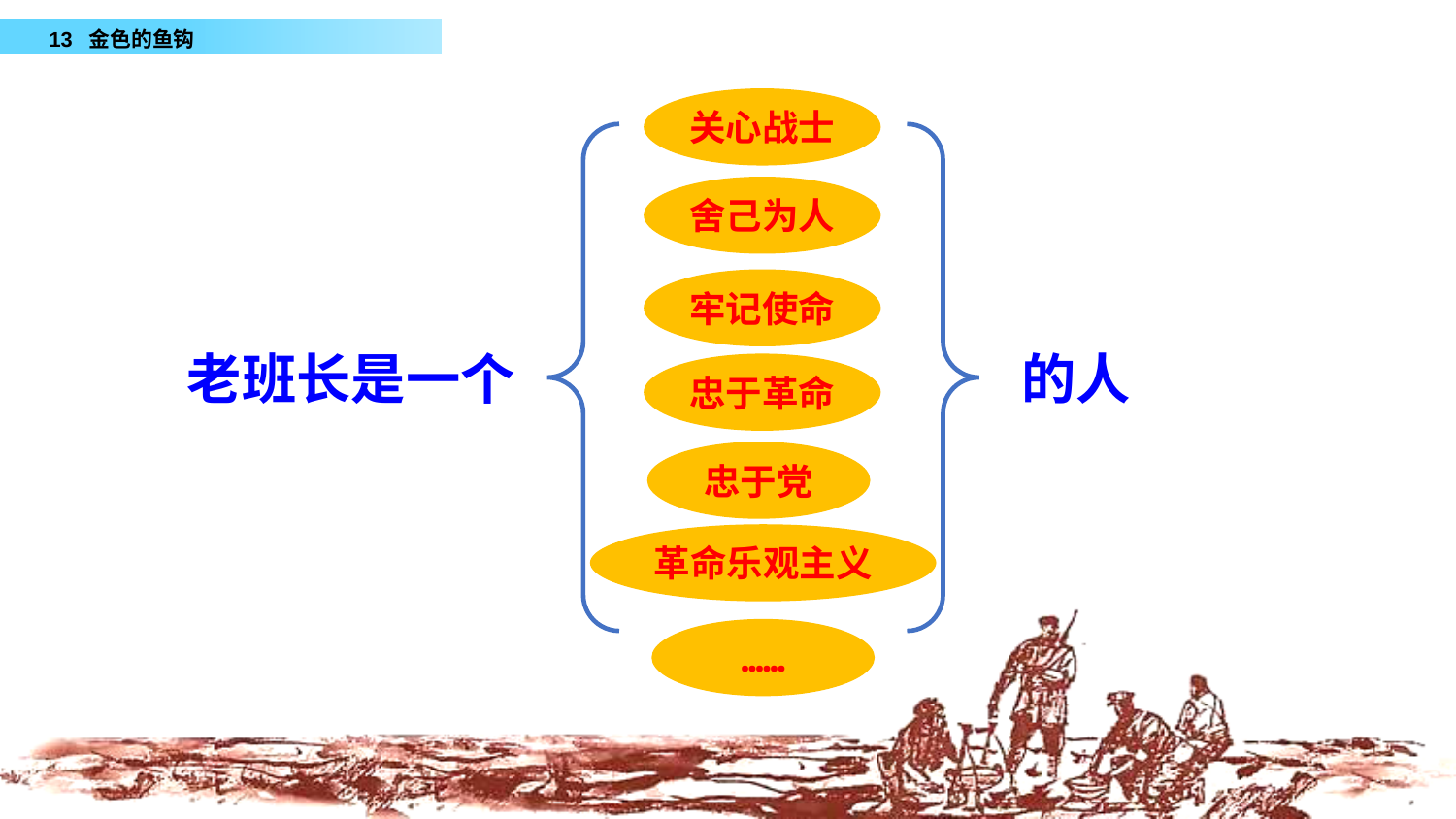

关心战士

舍己为人
牢记使命
老班长是一个
的人
忠于革命
忠于党
革命乐观主义
……